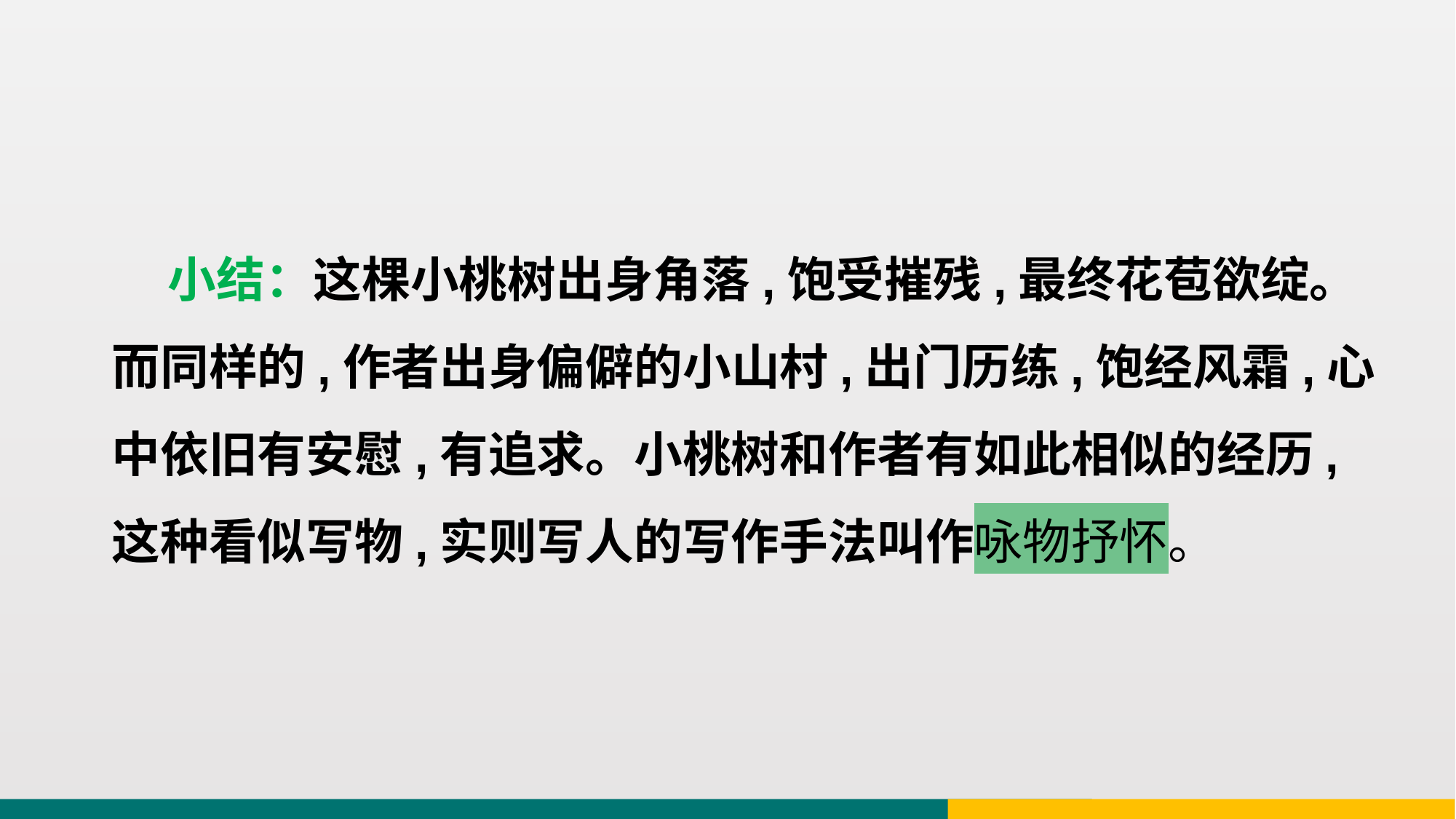

小结：这棵小桃树出身角落,饱受摧残,最终花苞欲绽。而同样的,作者出身偏僻的小山村,出门历练,饱经风霜,心中依旧有安慰,有追求。小桃树和作者有如此相似的经历,这种看似写物,实则写人的写作手法叫作咏物抒怀。